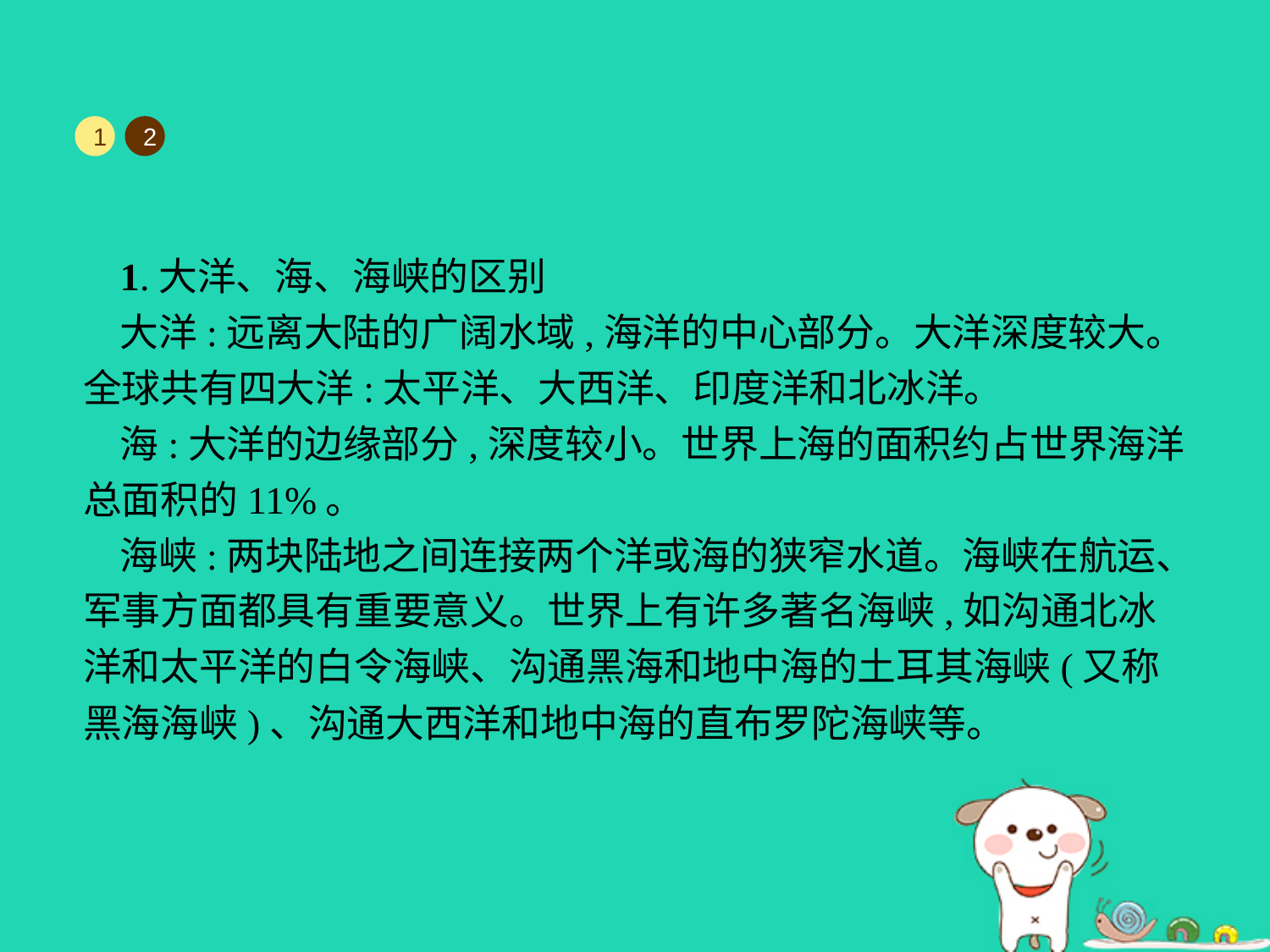

1
2
1.大洋、海、海峡的区别
大洋:远离大陆的广阔水域,海洋的中心部分。大洋深度较大。全球共有四大洋:太平洋、大西洋、印度洋和北冰洋。
海:大洋的边缘部分,深度较小。世界上海的面积约占世界海洋总面积的11%。
海峡:两块陆地之间连接两个洋或海的狭窄水道。海峡在航运、军事方面都具有重要意义。世界上有许多著名海峡,如沟通北冰洋和太平洋的白令海峡、沟通黑海和地中海的土耳其海峡(又称黑海海峡)、沟通大西洋和地中海的直布罗陀海峡等。